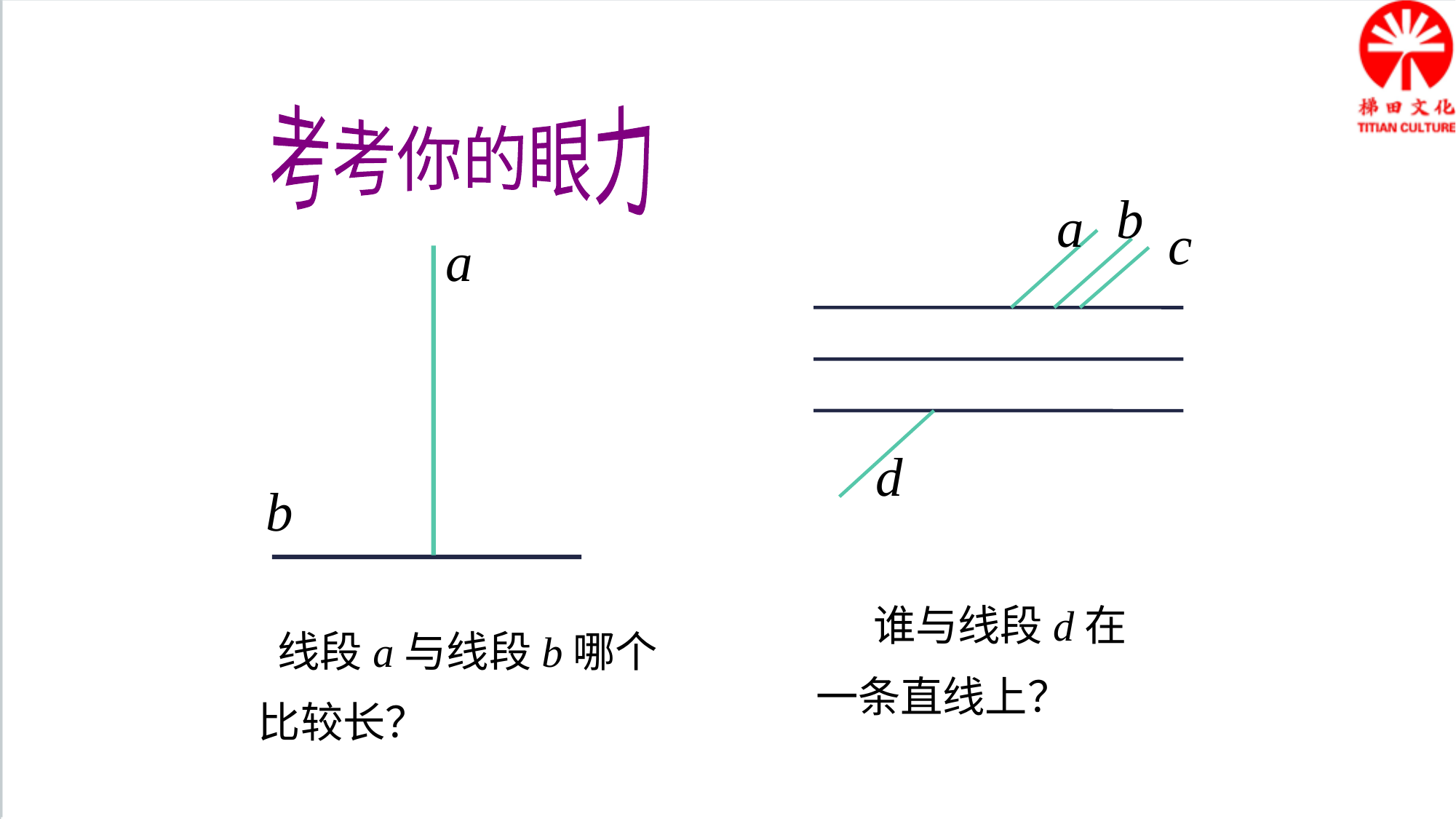

考考你的眼力
b
a
c

d
a

b

     谁与线段d在
一条直线上？
 线段a与线段b哪个
比较长？